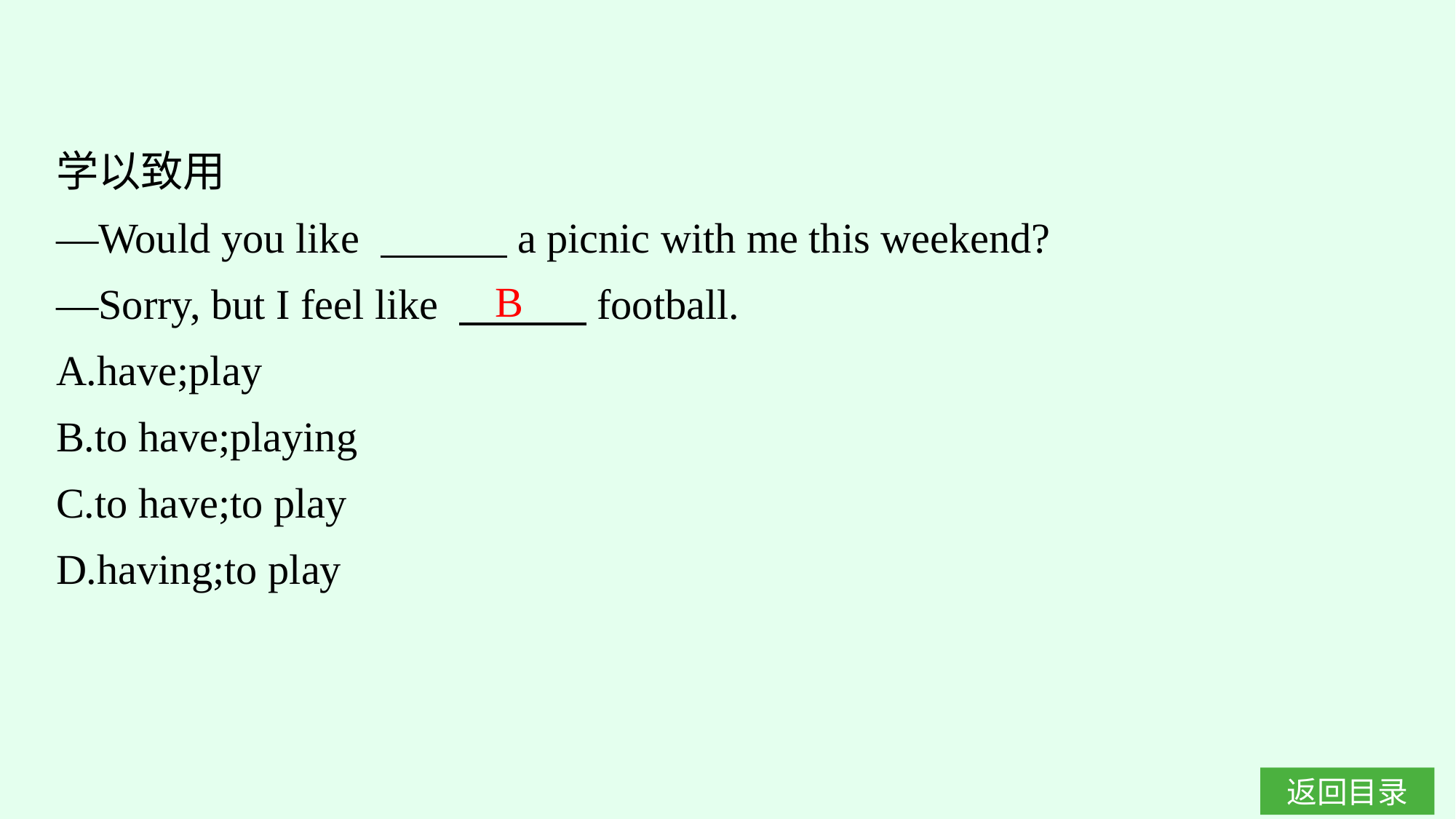

学以致用
—Would you like 　　　a picnic with me this weekend?
—Sorry, but I feel like 　　　football.
A.have;play
B.to have;playing
C.to have;to play
D.having;to play
B